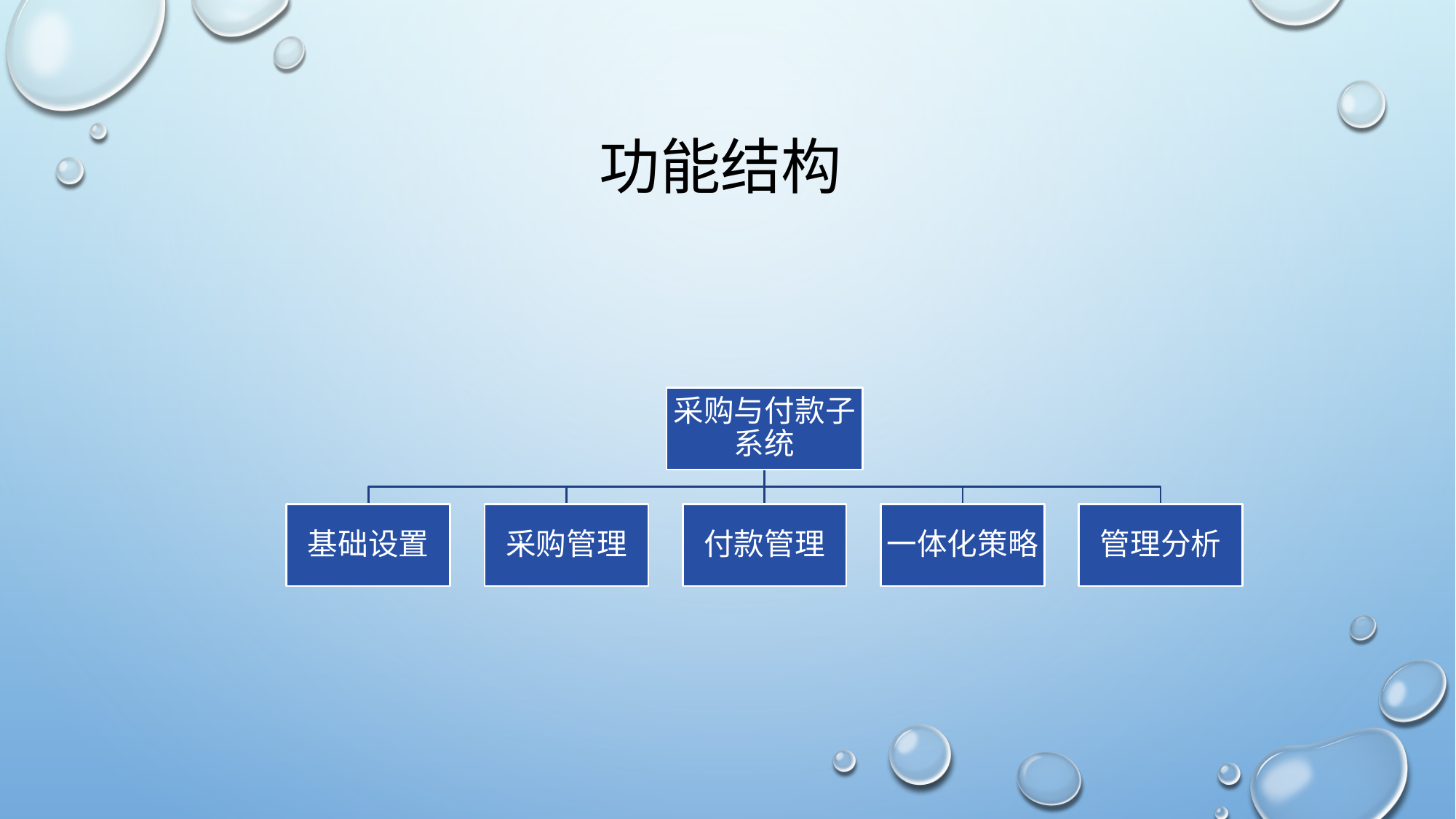

# 功能结构
采购与付款子系统
基础设置
采购管理
付款管理
一体化策略
管理分析